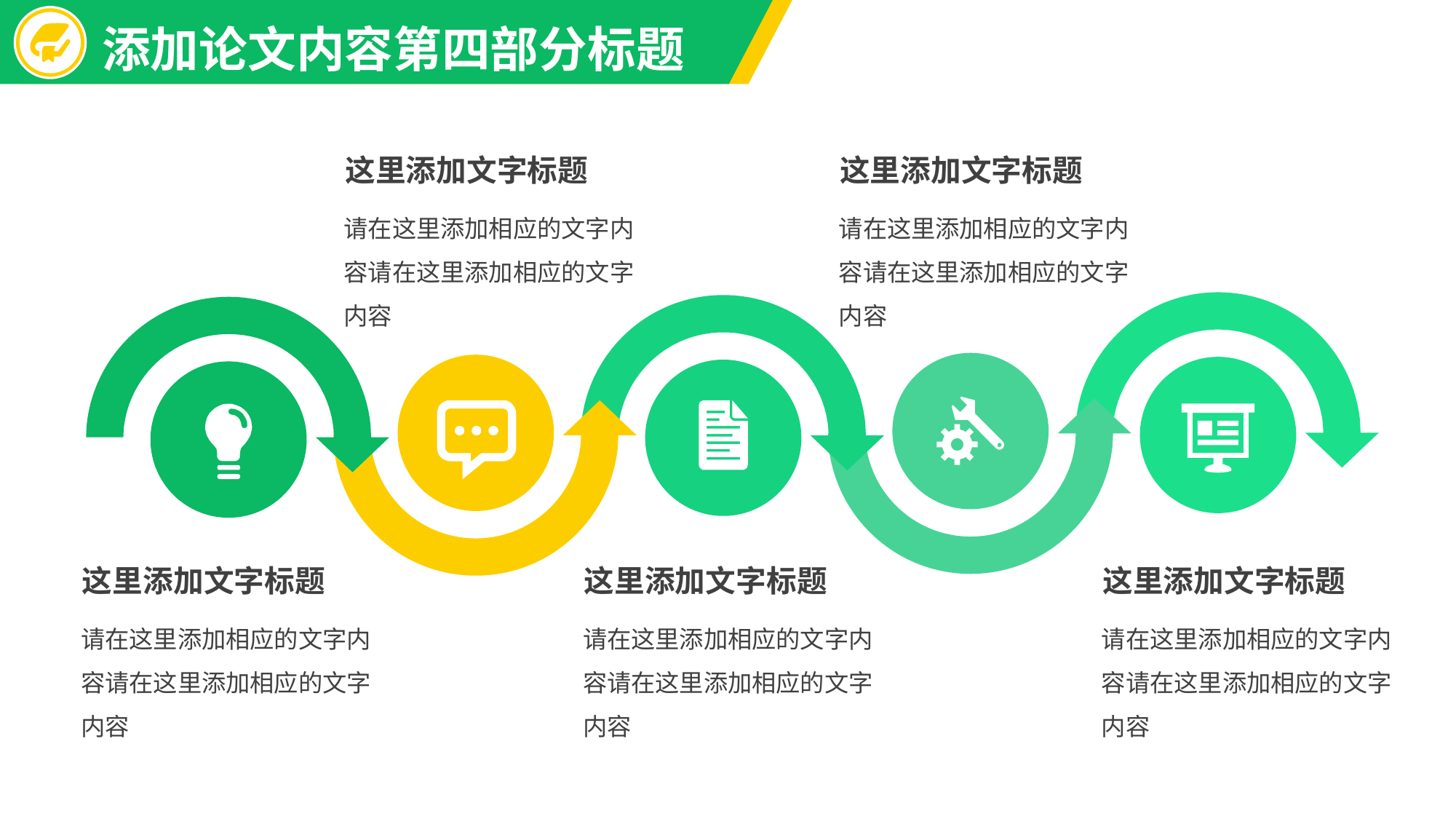

添加论文内容第四部分标题

这里添加文字标题
这里添加文字标题
请在这里添加相应的文字内容请在这里添加相应的文字内容
请在这里添加相应的文字内容请在这里添加相应的文字内容

这里添加文字标题
这里添加文字标题
这里添加文字标题
请在这里添加相应的文字内容请在这里添加相应的文字内容
请在这里添加相应的文字内容请在这里添加相应的文字内容
请在这里添加相应的文字内容请在这里添加相应的文字内容